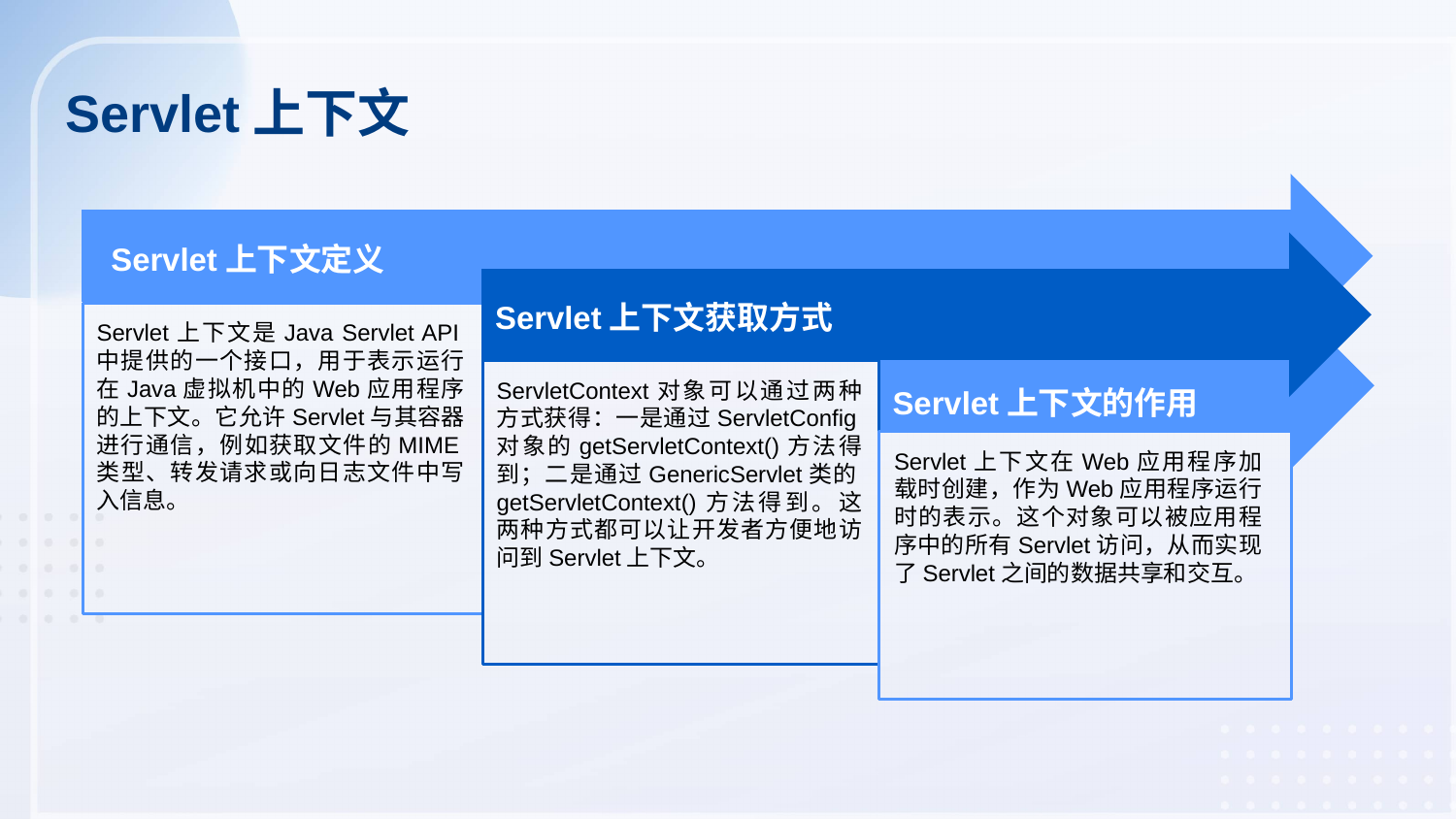

Servlet上下文

Servlet上下文定义

Servlet上下文获取方式
Servlet上下文是Java Servlet API中提供的一个接口，用于表示运行在Java虚拟机中的Web应用程序的上下文。它允许Servlet与其容器进行通信，例如获取文件的MIME类型、转发请求或向日志文件中写入信息。

ServletContext对象可以通过两种方式获得：一是通过ServletConfig对象的getServletContext()方法得到；二是通过GenericServlet类的getServletContext()方法得到。这两种方式都可以让开发者方便地访问到Servlet上下文。

Servlet上下文的作用

Servlet上下文在Web应用程序加载时创建，作为Web应用程序运行时的表示。这个对象可以被应用程序中的所有Servlet访问，从而实现了Servlet之间的数据共享和交互。